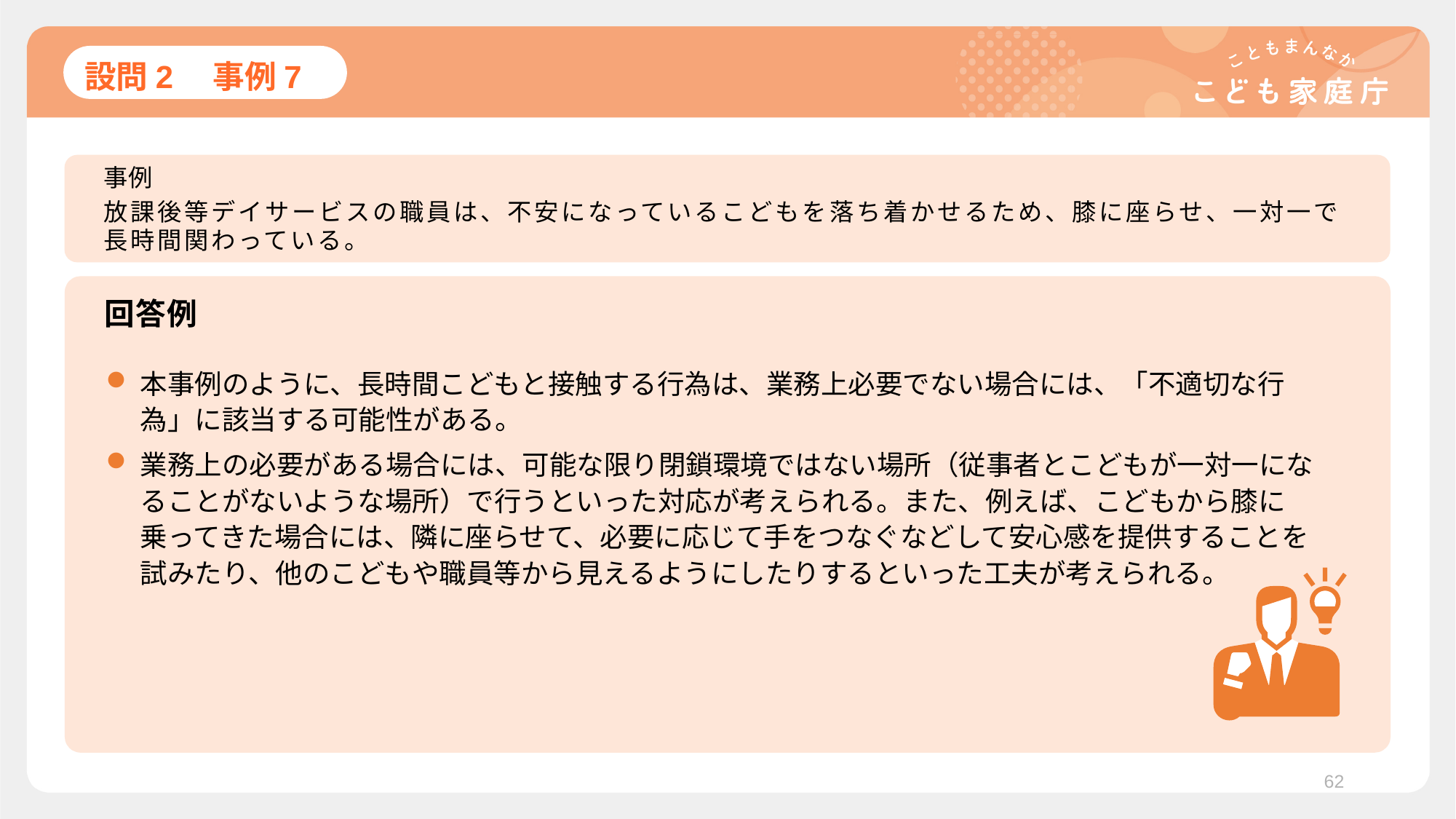

# 設問2　事例7

事例
放課後等デイサービスの職員は、不安になっているこどもを落ち着かせるため、膝に座らせ、一対一で長時間関わっている。

回答例
本事例のように、長時間こどもと接触する行為は、業務上必要でない場合には、「不適切な行為」に該当する可能性がある。
業務上の必要がある場合には、可能な限り閉鎖環境ではない場所（従事者とこどもが一対一になることがないような場所）で行うといった対応が考えられる。また、例えば、こどもから膝に乗ってきた場合には、隣に座らせて、必要に応じて手をつなぐなどして安心感を提供することを試みたり、他のこどもや職員等から見えるようにしたりするといった工夫が考えられる。

62